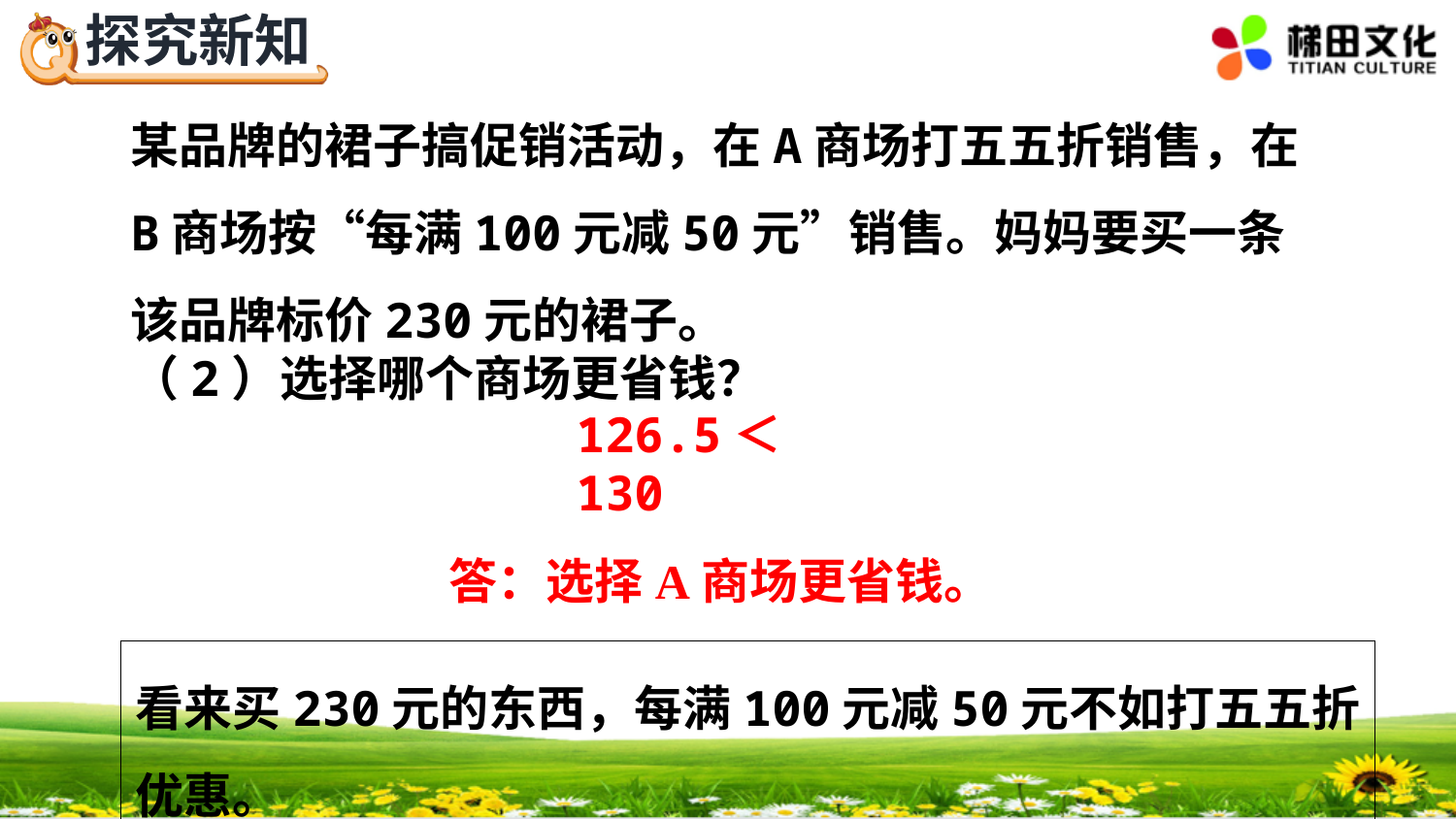

某品牌的裙子搞促销活动，在A商场打五五折销售，在
B商场按“每满100元减50元”销售。妈妈要买一条该品牌标价230元的裙子。
（2）选择哪个商场更省钱？
126.5＜130
答：选择A商场更省钱。
看来买230元的东西，每满100元减50元不如打五五折优惠。